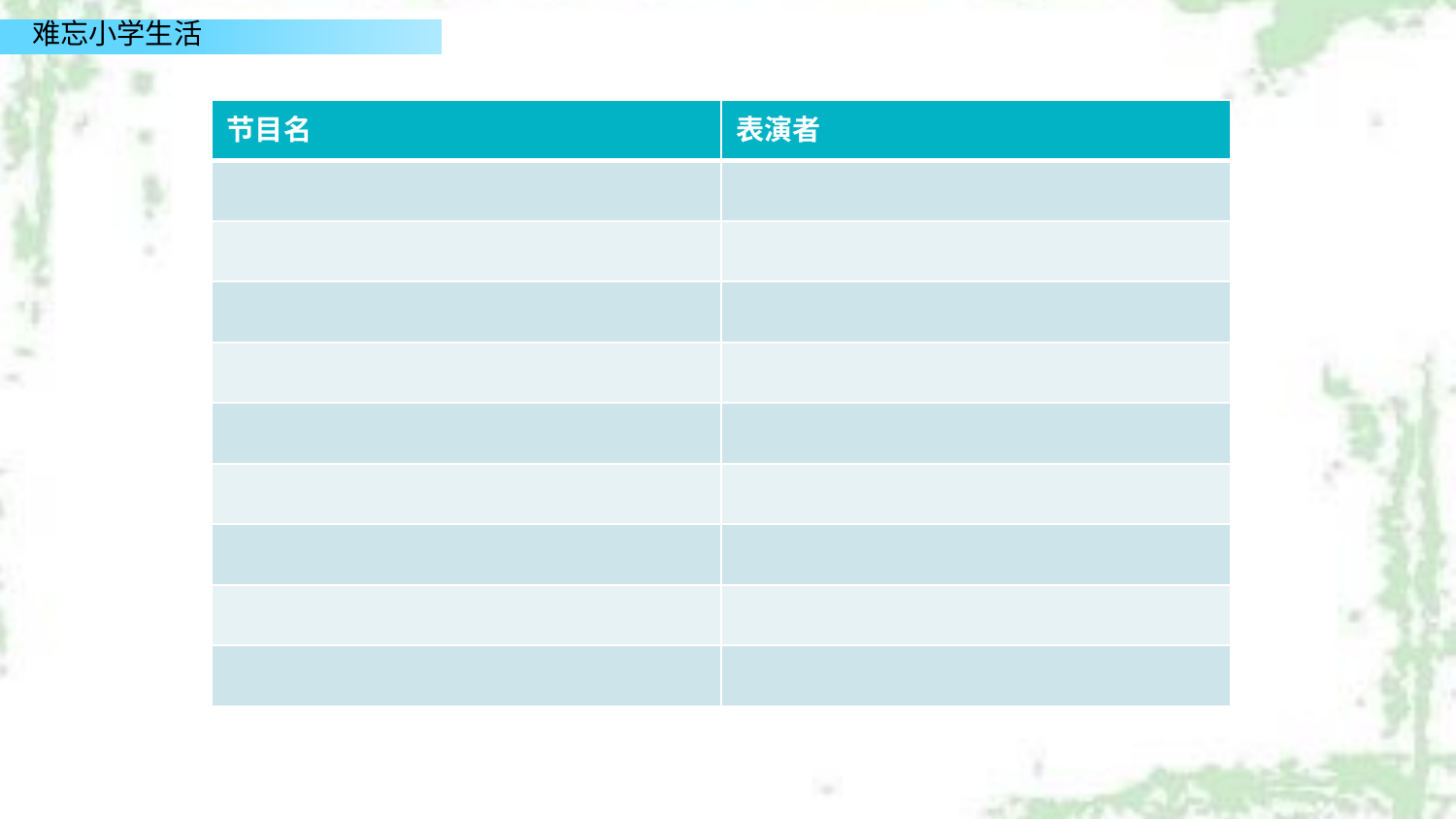

| 节目名 | 表演者 |
| --- | --- |
|  |  |
|  |  |
|  |  |
|  |  |
|  |  |
|  |  |
|  |  |
|  |  |
|  |  |